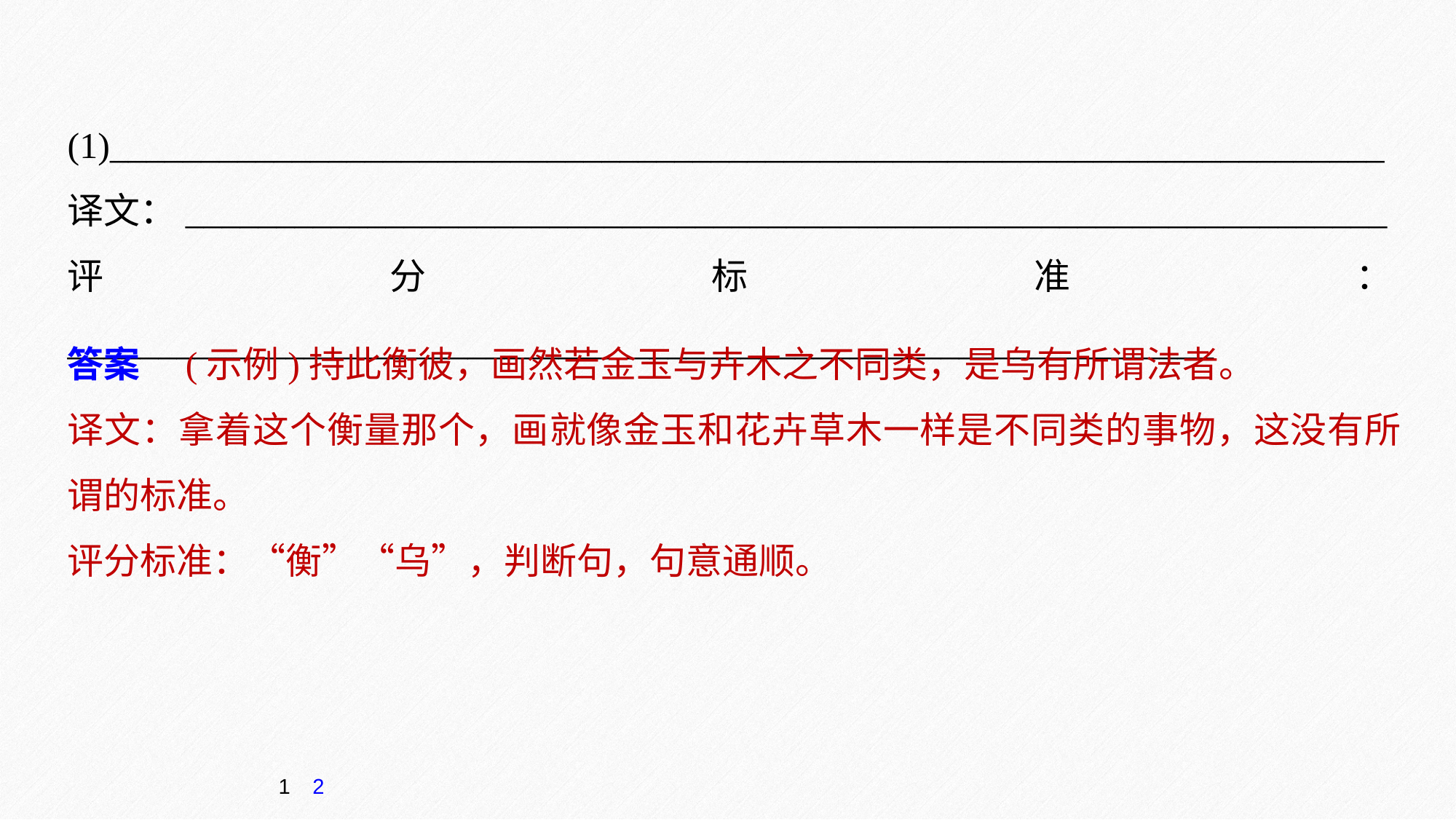

(1)______________________________________________________________________
译文：__________________________________________________________________
评分标准：_______________________________________________________________
答案　(示例)持此衡彼，画然若金玉与卉木之不同类，是乌有所谓法者。
译文：拿着这个衡量那个，画就像金玉和花卉草木一样是不同类的事物，这没有所谓的标准。
评分标准：“衡”“乌”，判断句，句意通顺。
1
2